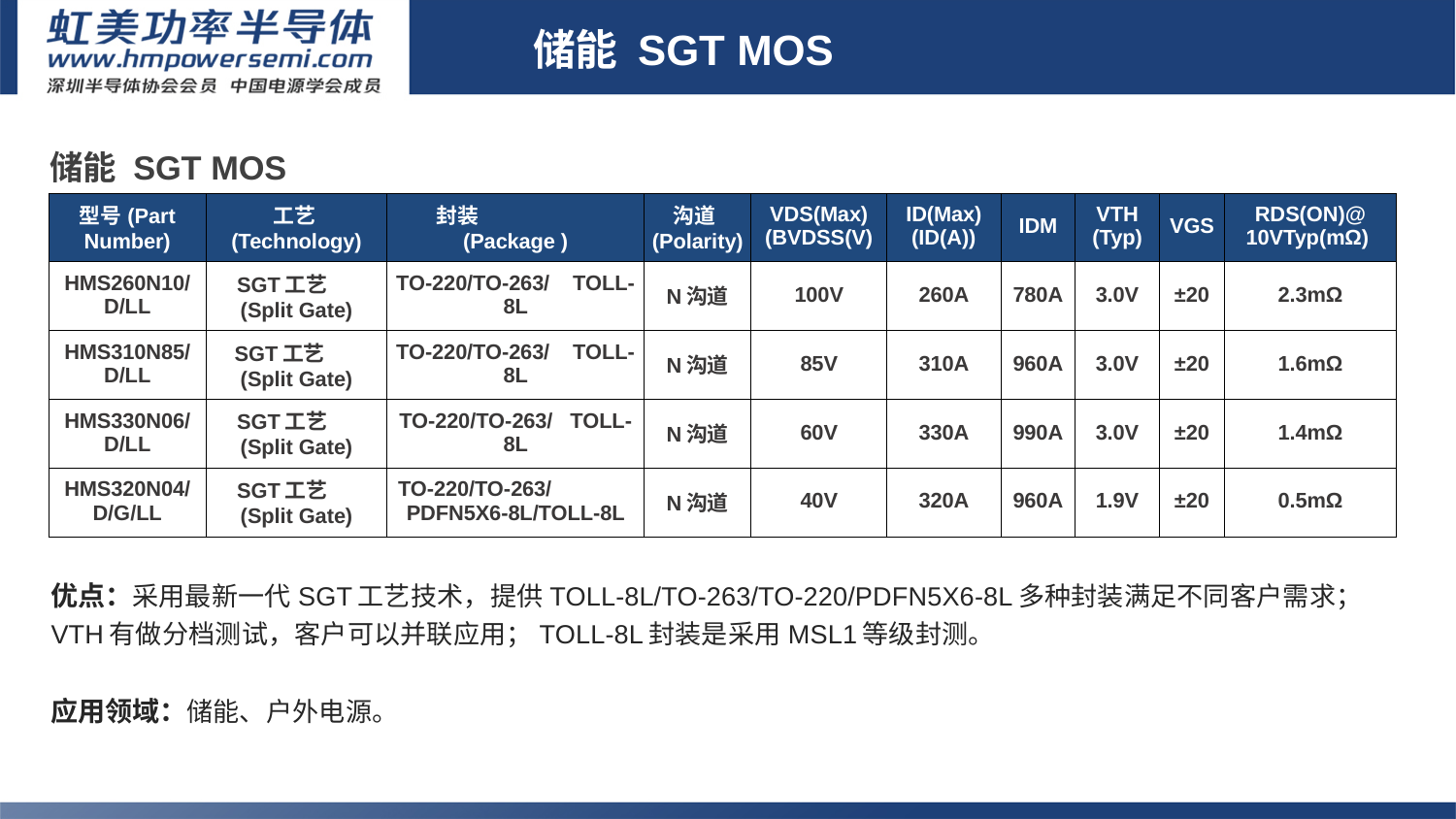

储能 SGT MOS
| 储能 SGT MOS |  |  |  |  |  |  |  |  |  |
| --- | --- | --- | --- | --- | --- | --- | --- | --- | --- |
| 型号(Part Number) | 工艺 (Technology) | 封装 (Package ) | 沟道(Polarity) | VDS(Max) (BVDSS(V) | ID(Max) (ID(A)) | IDM | VTH (Typ) | VGS | RDS(ON)@ 10VTyp(mΩ) |
| HMS260N10/D/LL | SGT工艺 (Split Gate) | TO-220/TO-263/ TOLL-8L | N沟道 | 100V | 260A | 780A | 3.0V | ±20 | 2.3mΩ |
| HMS310N85/D/LL | SGT工艺 (Split Gate) | TO-220/TO-263/ TOLL-8L | N沟道 | 85V | 310A | 960A | 3.0V | ±20 | 1.6mΩ |
| HMS330N06/D/LL | SGT工艺 (Split Gate) | TO-220/TO-263/ TOLL-8L | N沟道 | 60V | 330A | 990A | 3.0V | ±20 | 1.4mΩ |
| HMS320N04/D/G/LL | SGT工艺 (Split Gate) | TO-220/TO-263/ PDFN5X6-8L/TOLL-8L | N沟道 | 40V | 320A | 960A | 1.9V | ±20 | 0.5mΩ |
# 2.储能/BMS/电动车/平衡车 SGT MOS
1.Sic二极管/GaN FET/IGBT单管
优点：采用最新一代SGT工艺技术，提供TOLL-8L/TO-263/TO-220/PDFN5X6-8L多种封装满足不同客户需求； VTH有做分档测试，客户可以并联应用；TOLL-8L封装是采用MSL1等级封测。

应用领域：储能、户外电源。